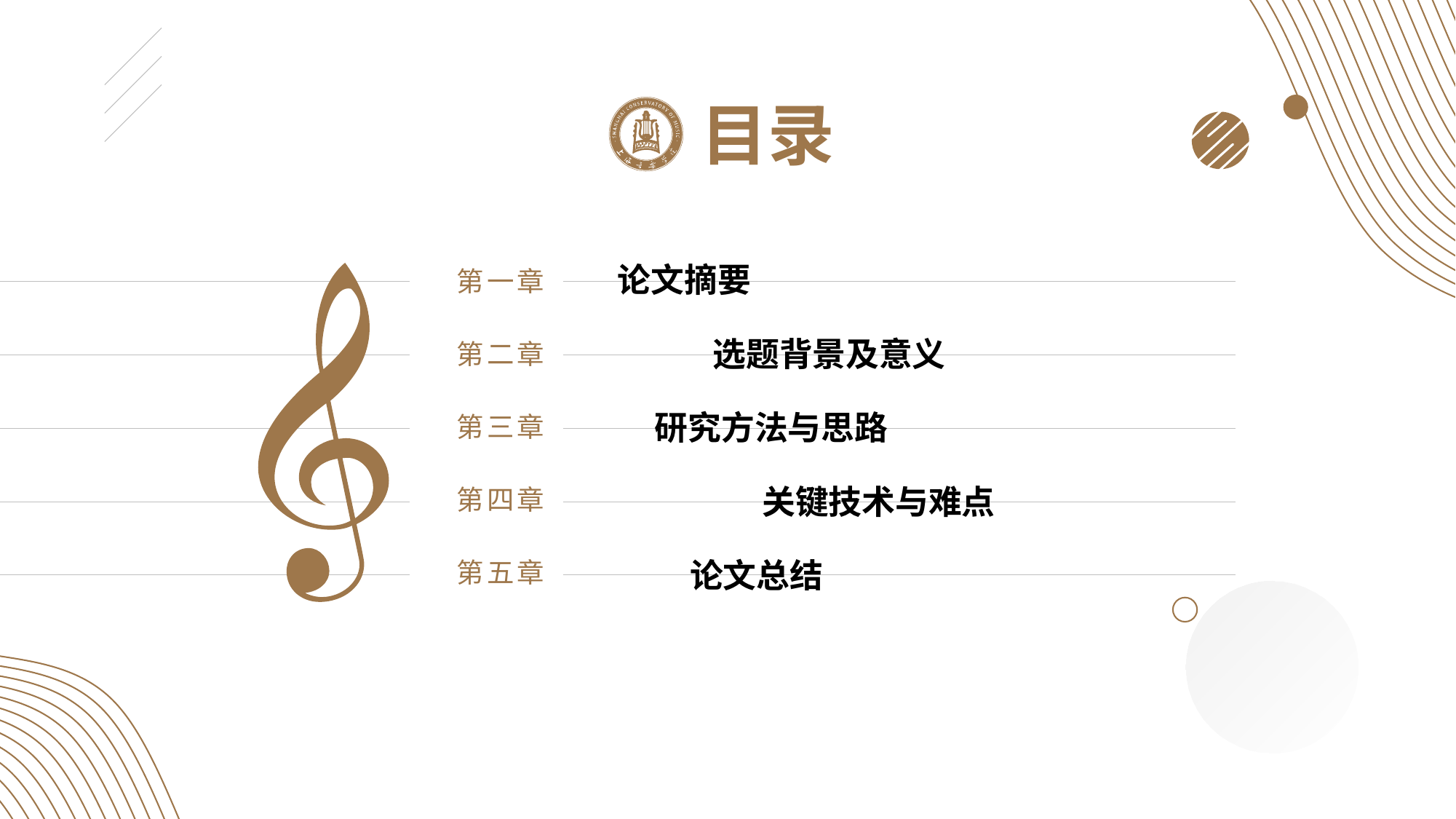

目录

论文摘要
第一章

选题背景及意义
第二章
研究方法与思路
第三章

关键技术与难点
第四章
论文总结
第五章